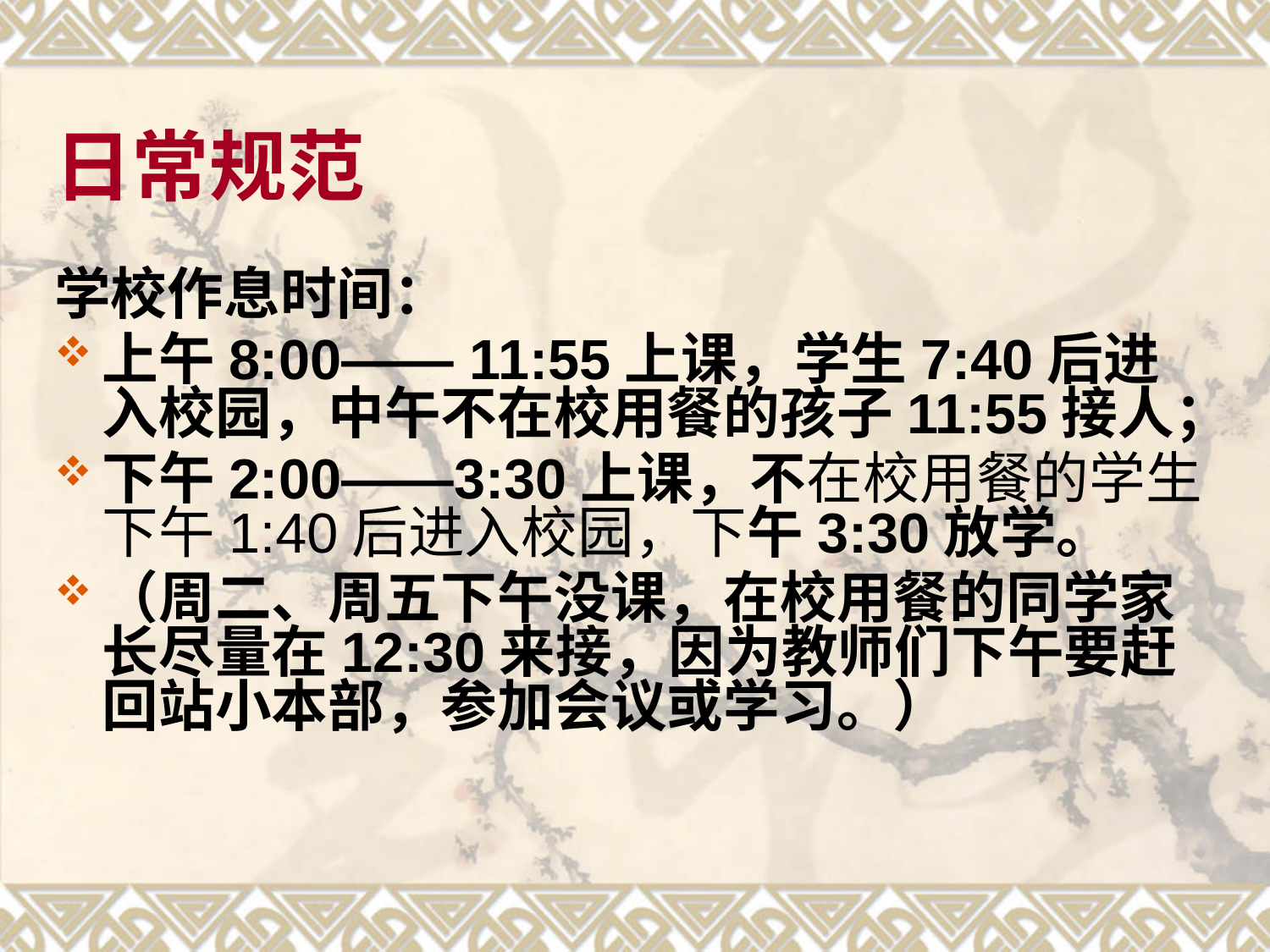

# 日常规范
学校作息时间：
上午8:00—— 11:55上课，学生7:40后进入校园，中午不在校用餐的孩子11:55接人；
下午2:00——3:30上课，不在校用餐的学生下午1:40后进入校园，下午3:30放学。
（周二、周五下午没课，在校用餐的同学家长尽量在12:30来接，因为教师们下午要赶回站小本部，参加会议或学习。）